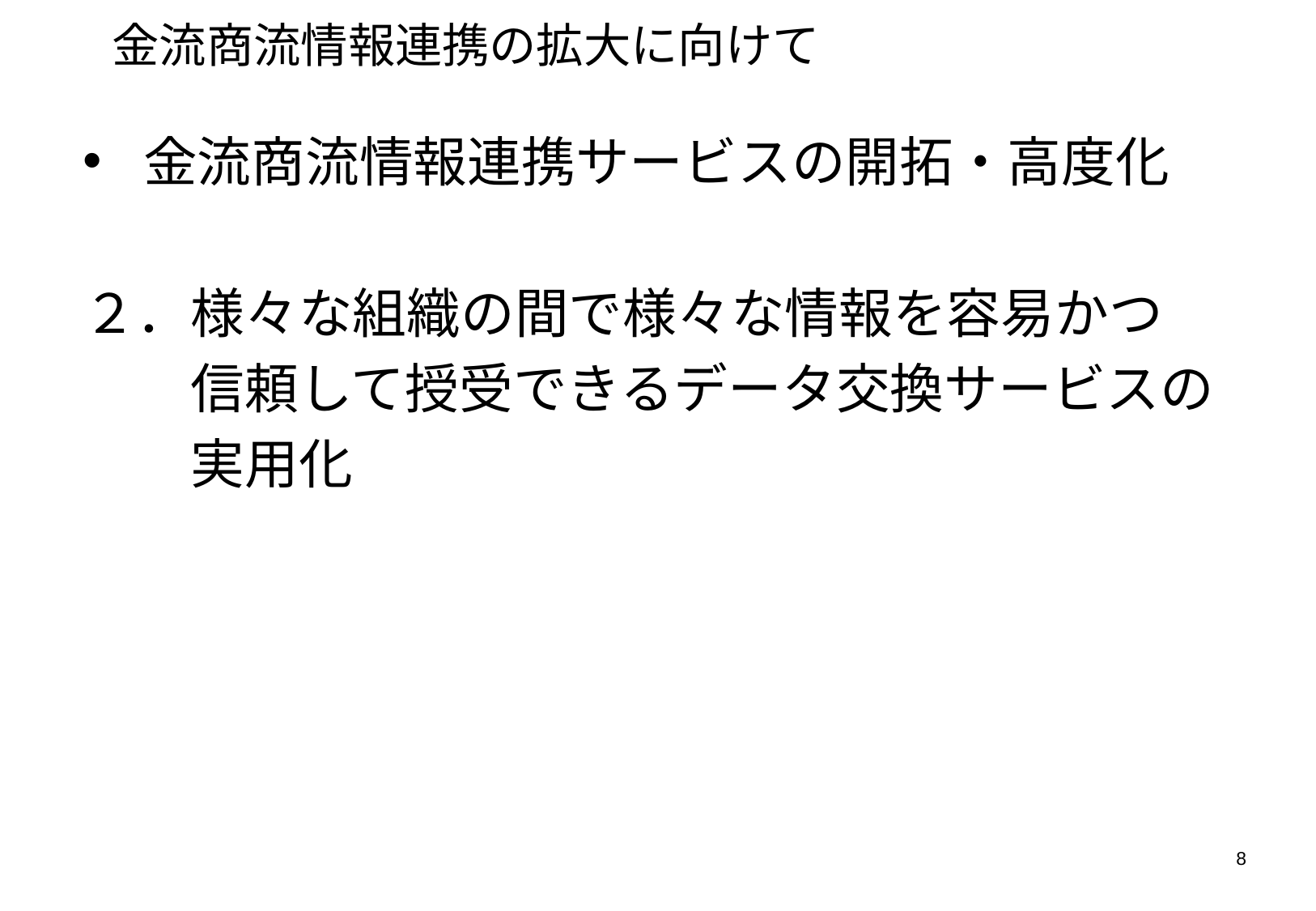

# 金流商流情報連携の拡大に向けて
金流商流情報連携サービスの開拓・高度化

２．様々な組織の間で様々な情報を容易かつ
　　信頼して授受できるデータ交換サービスの
　　実用化
8